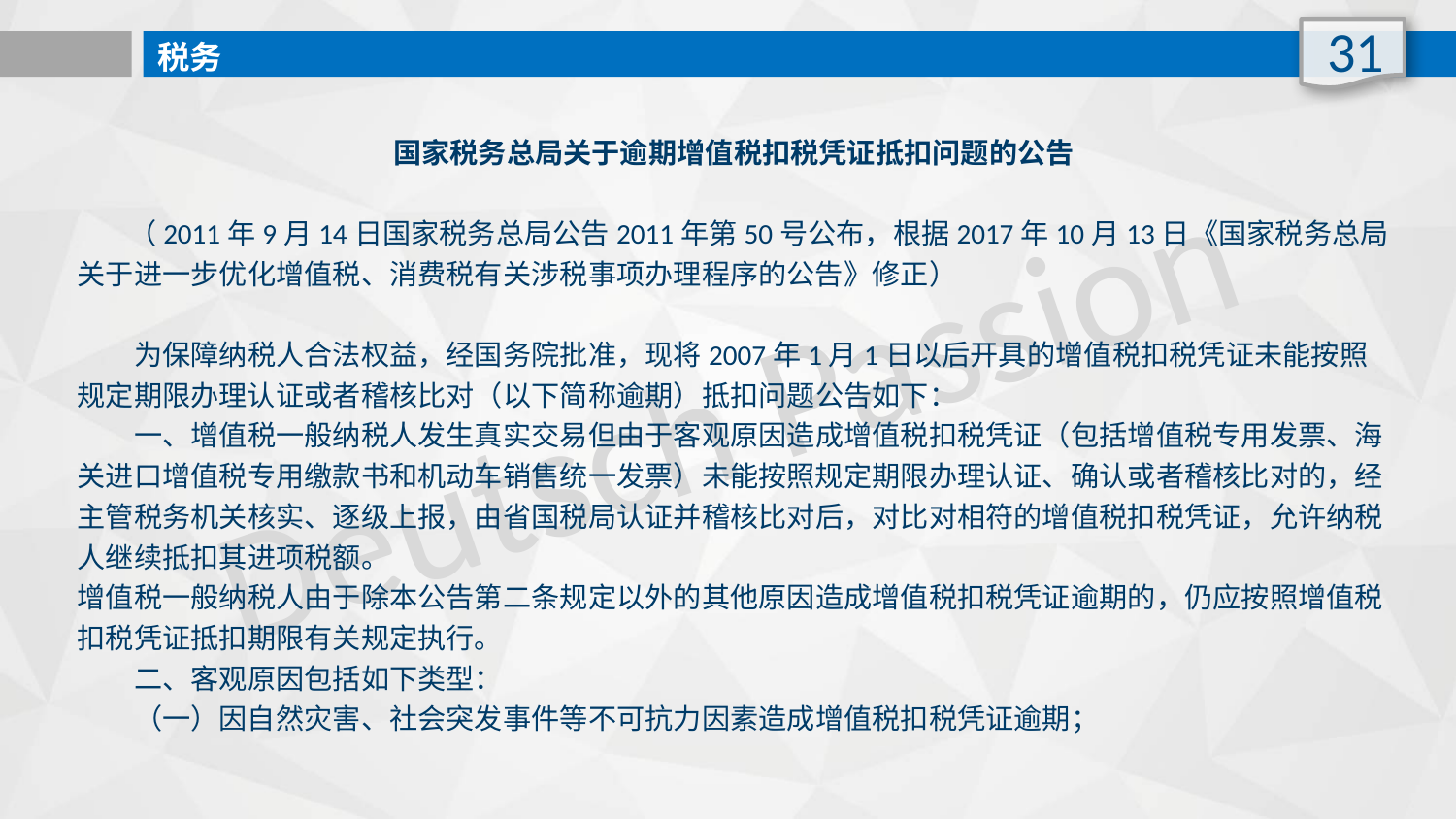

31

税务

国家税务总局关于逾期增值税扣税凭证抵扣问题的公告

       （2011年9月14日国家税务总局公告2011年第50号公布，根据2017年10月13日《国家税务总局关于进一步优化增值税、消费税有关涉税事项办理程序的公告》修正）

　　为保障纳税人合法权益，经国务院批准，现将2007年1月1日以后开具的增值税扣税凭证未能按照规定期限办理认证或者稽核比对（以下简称逾期）抵扣问题公告如下：
　　一、增值税一般纳税人发生真实交易但由于客观原因造成增值税扣税凭证（包括增值税专用发票、海关进口增值税专用缴款书和机动车销售统一发票）未能按照规定期限办理认证、确认或者稽核比对的，经主管税务机关核实、逐级上报，由省国税局认证并稽核比对后，对比对相符的增值税扣税凭证，允许纳税人继续抵扣其进项税额。
增值税一般纳税人由于除本公告第二条规定以外的其他原因造成增值税扣税凭证逾期的，仍应按照增值税扣税凭证抵扣期限有关规定执行。
　　二、客观原因包括如下类型：
　　（一）因自然灾害、社会突发事件等不可抗力因素造成增值税扣税凭证逾期；
Deutsch Passion